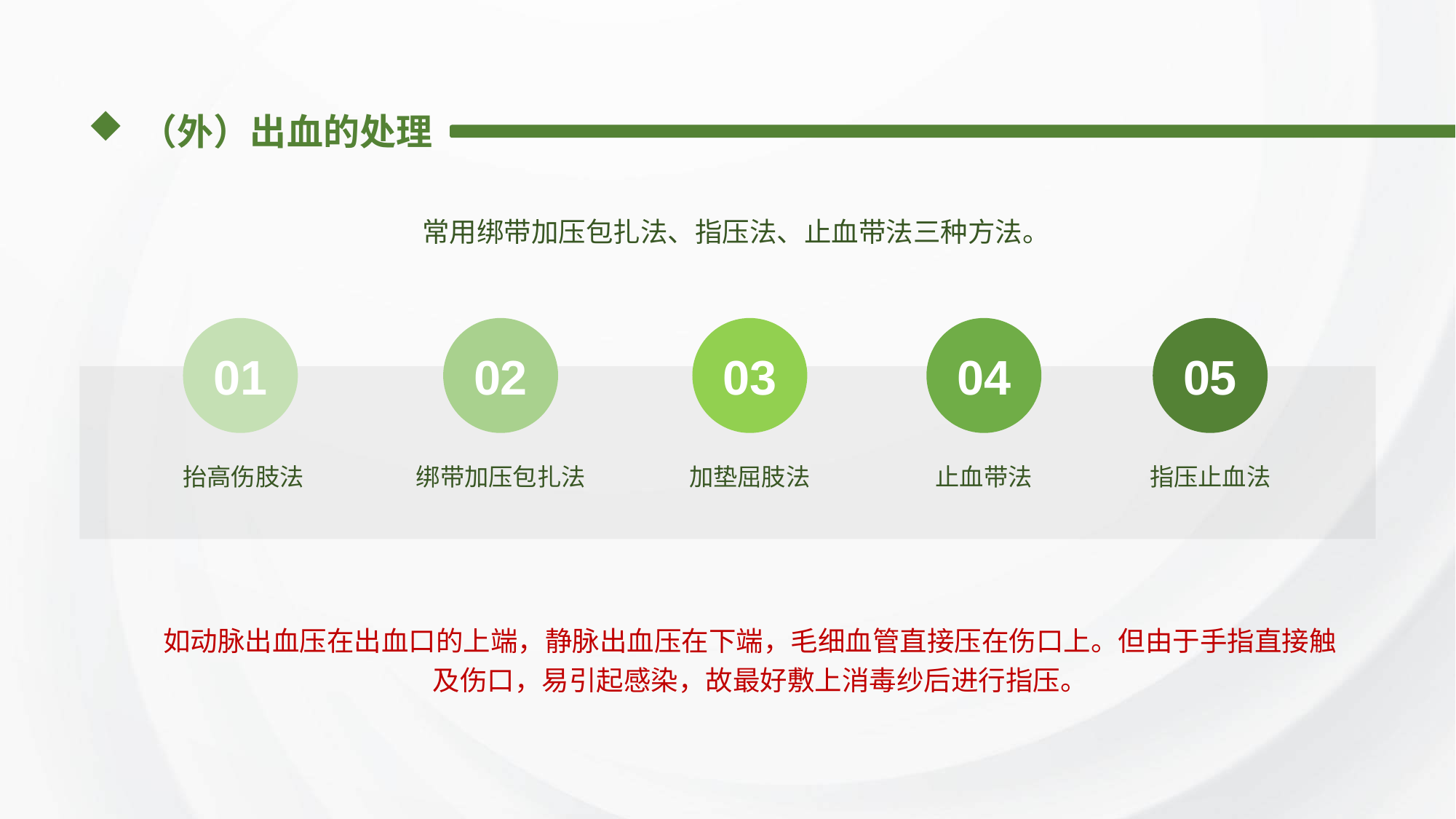

（外）出血的处理
常用绑带加压包扎法、指压法、止血带法三种方法。
01
02
03
04
05

抬高伤肢法
绑带加压包扎法
加垫屈肢法
止血带法
指压止血法
如动脉出血压在出血口的上端，静脉出血压在下端，毛细血管直接压在伤口上。但由于手指直接触及伤口，易引起感染，故最好敷上消毒纱后进行指压。